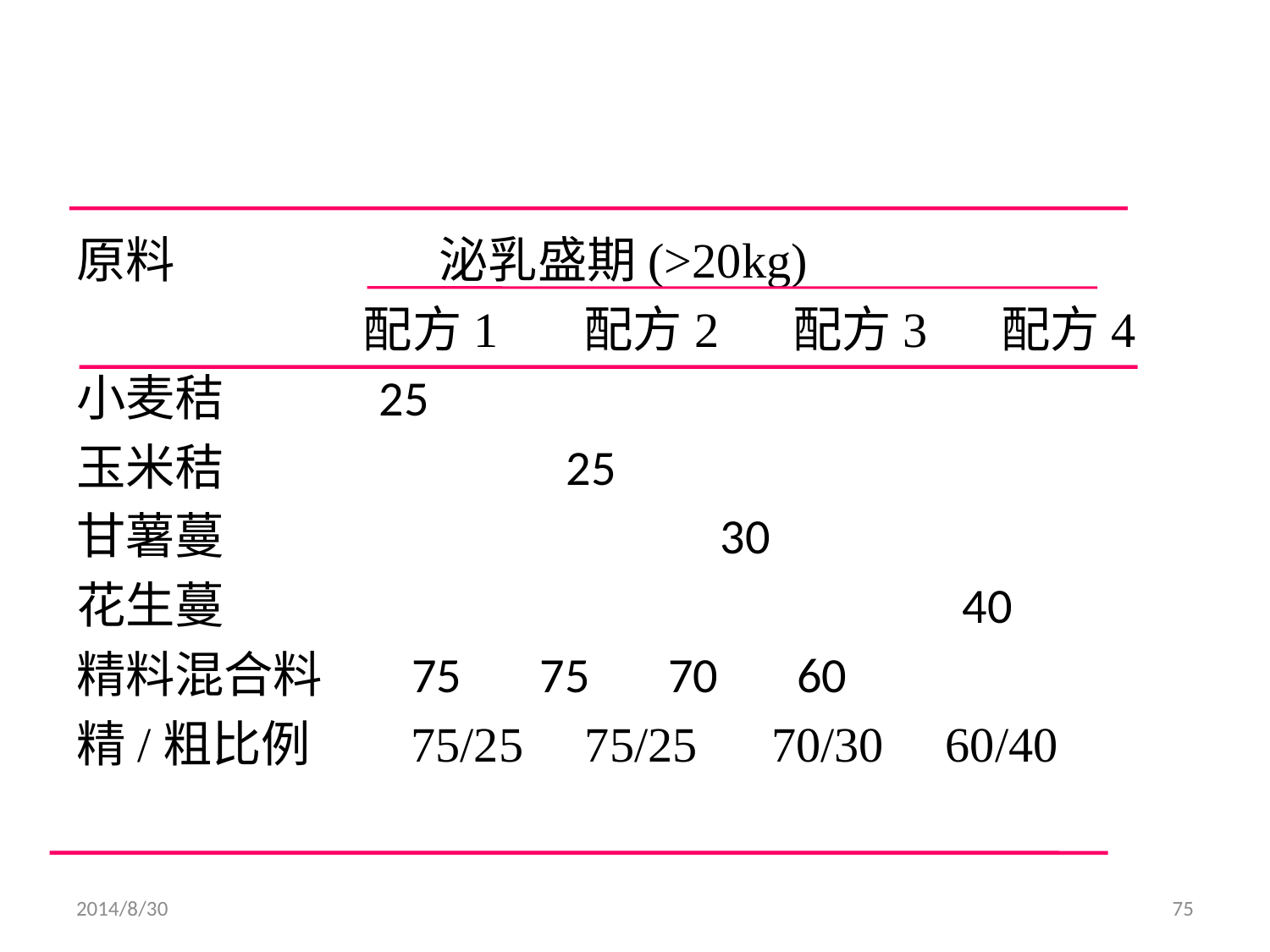

#

原料                        泌乳盛期(>20kg)
                         配方1      配方2     配方3     配方4
小麦秸             25
玉米秸                              25
甘薯蔓                                            30
花生蔓                                                                  40
精料混合料       75       75       70       60
精/粗比例        75/25     75/25      70/30     60/40

2014/8/30
75